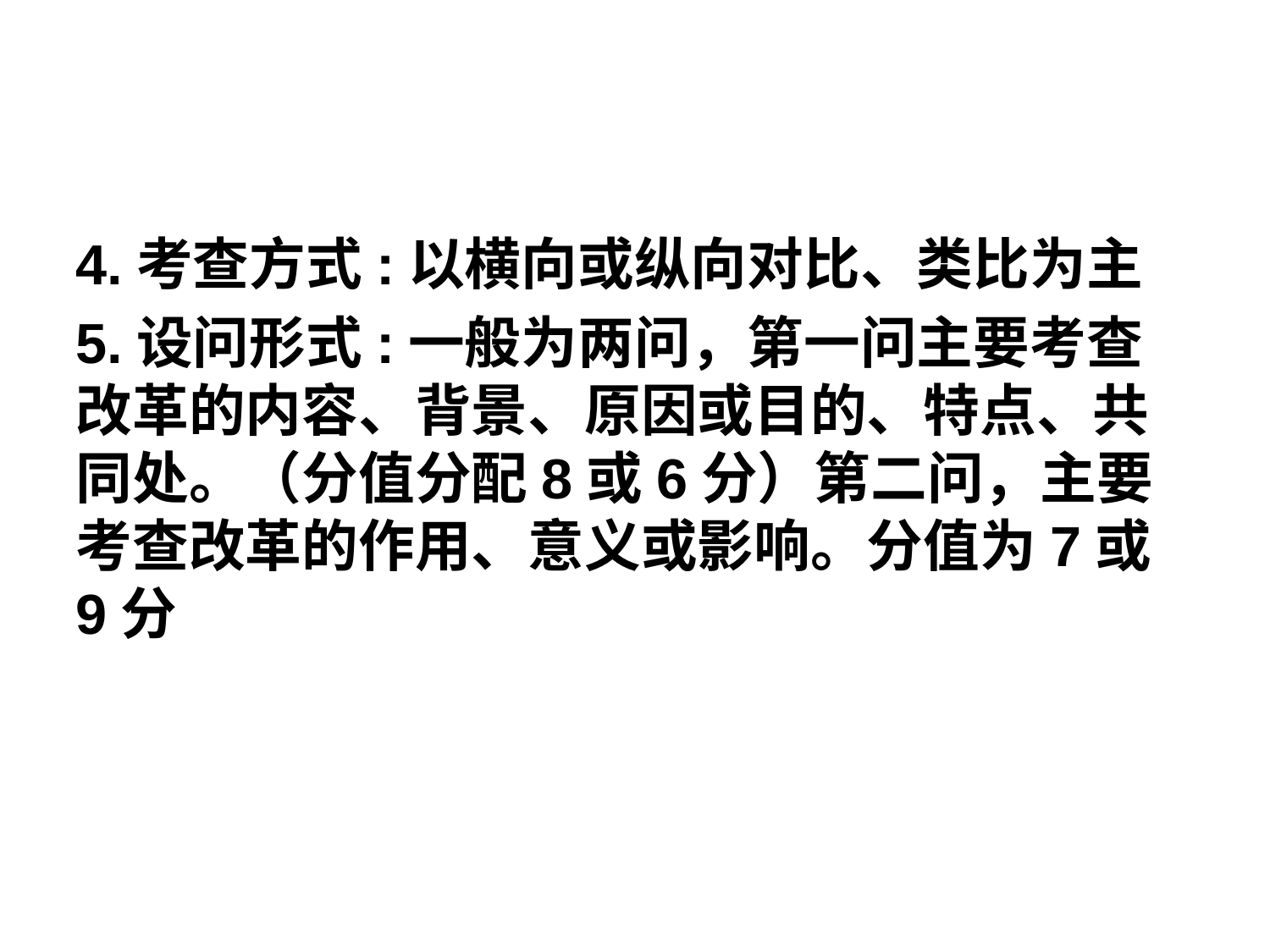

#
4.考查方式:以横向或纵向对比、类比为主
5.设问形式:一般为两问，第一问主要考查改革的内容、背景、原因或目的、特点、共同处。（分值分配8或6分）第二问，主要考查改革的作用、意义或影响。分值为7或9分